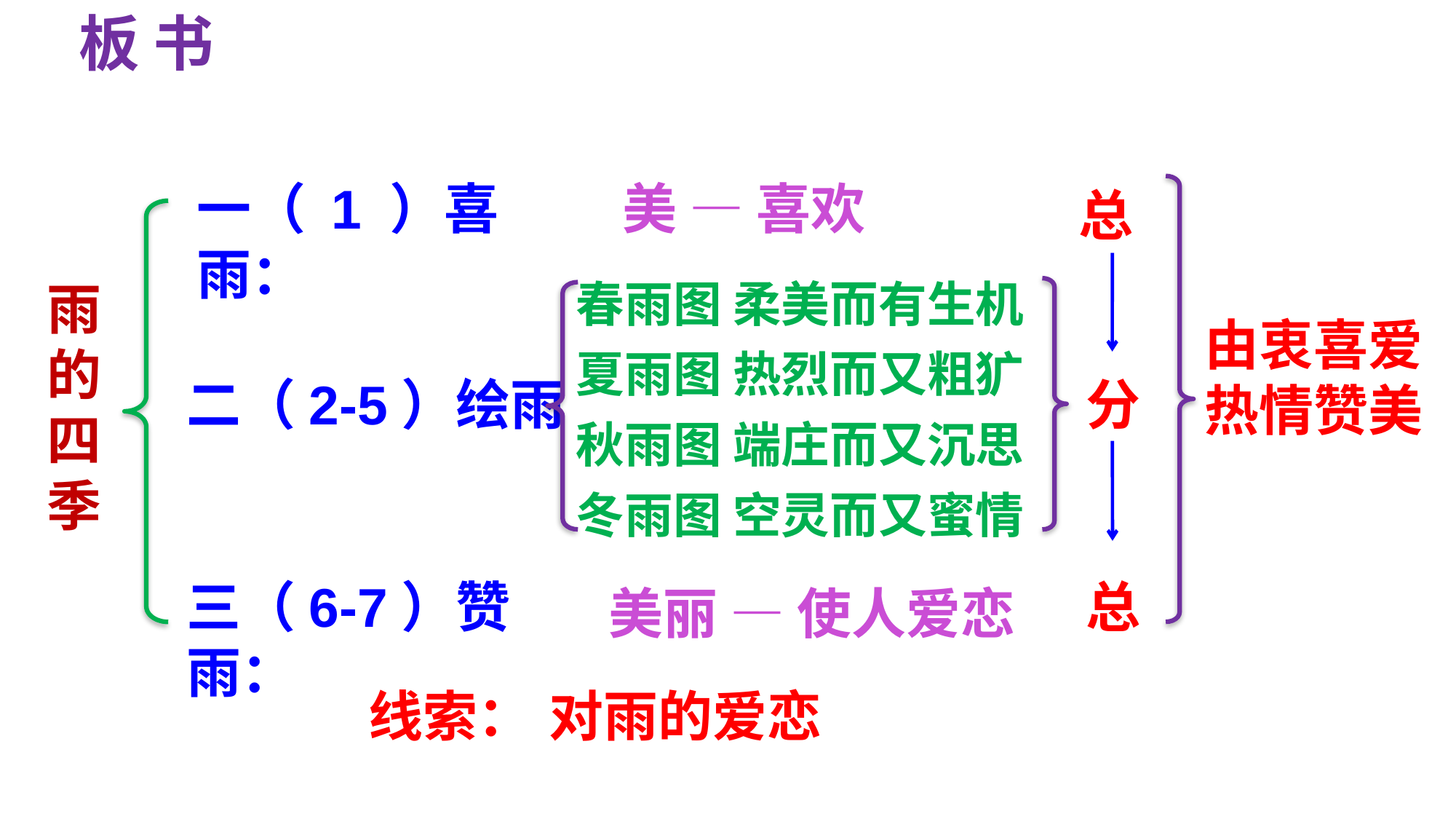

板 书
总
一（ 1 ）喜雨：
美 — 喜欢

春雨图 柔美而有生机
夏雨图 热烈而又粗犷
秋雨图 端庄而又沉思
冬雨图 空灵而又蜜情
雨的四季

由衷喜爱
热情赞美
分

二（2-5）绘雨
总
美丽 — 使人爱恋
三（6-7）赞雨：
线索：
对雨的爱恋
3《雨的四季》：以对雨的爱恋为线索              5《秋天的怀念》：“看花”这个中心事件是贯穿全文的线索
6《散步》：以散步为线索                           9《从百草园到三味书屋》：以地点的转移为线索
10《再塑生命的人》：两条线索，一是海伦对爱的认识，对生命的重新认识；二是莎莉文老师的高超教育方式对海伦的影响
16《猫》：以猫为线索                                                 19《皇帝的新装》：以皇帝的新装为线索